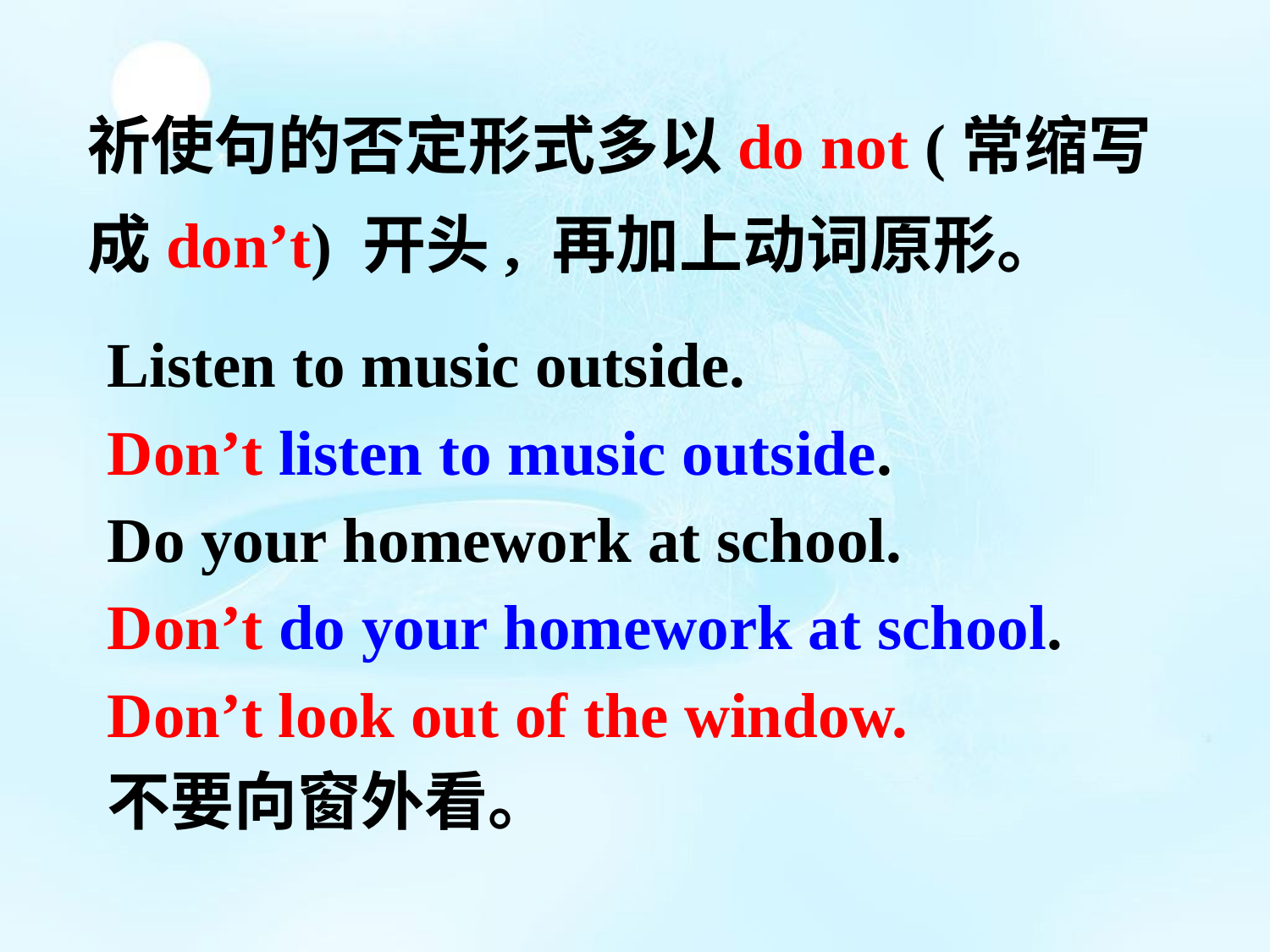

祈使句的否定形式多以do not (常缩写成don’t) 开头, 再加上动词原形。
Listen to music outside.
Don’t listen to music outside.
Do your homework at school.
Don’t do your homework at school. Don’t look out of the window.
不要向窗外看。